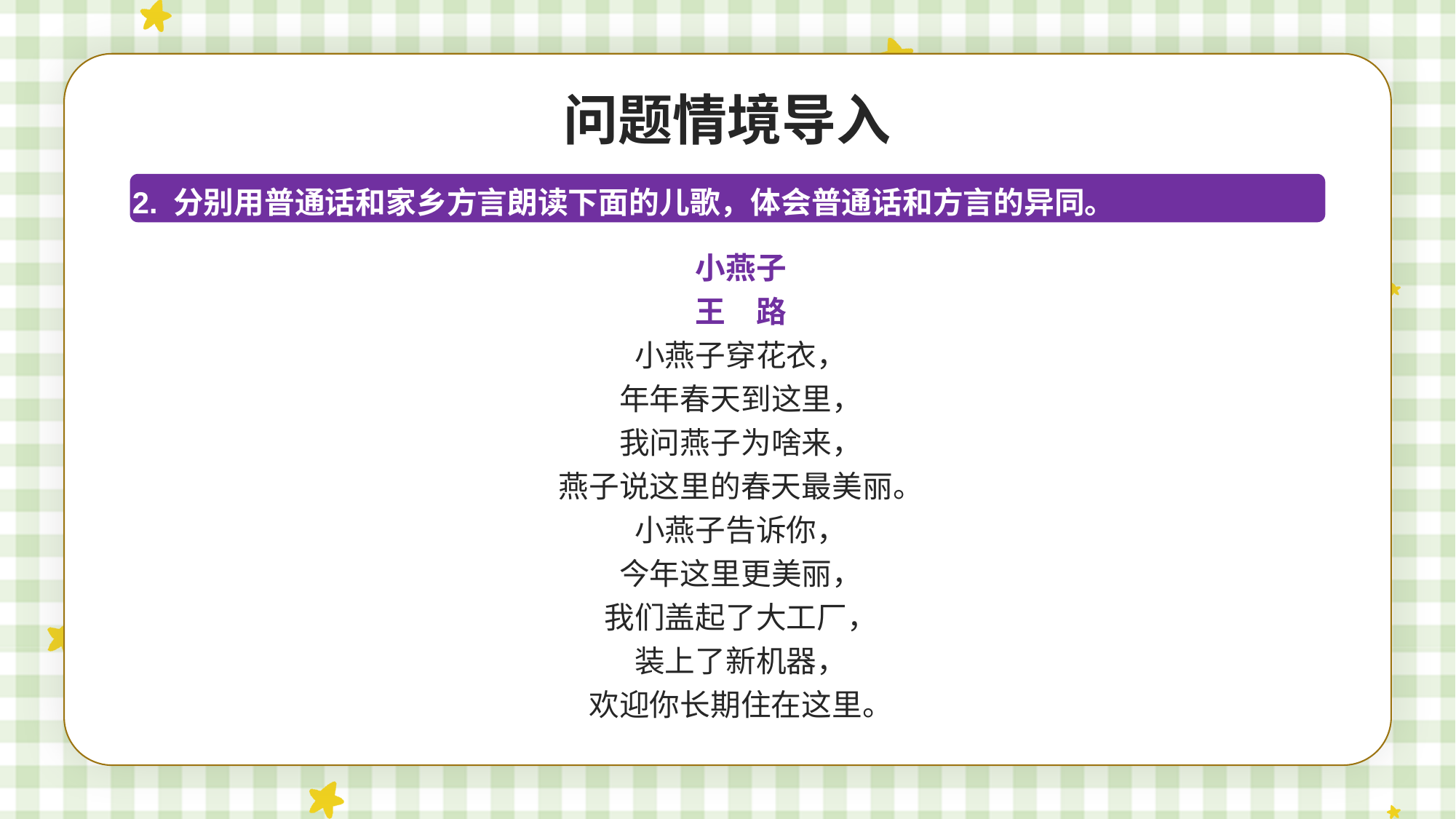

问题情境导入
2. 分别用普通话和家乡方言朗读下面的儿歌，体会普通话和方言的异同。
小燕子
王　路
小燕子穿花衣，
年年春天到这里，
我问燕子为啥来，
燕子说这里的春天最美丽。
小燕子告诉你，
今年这里更美丽，
我们盖起了大工厂，
装上了新机器，
欢迎你长期住在这里。